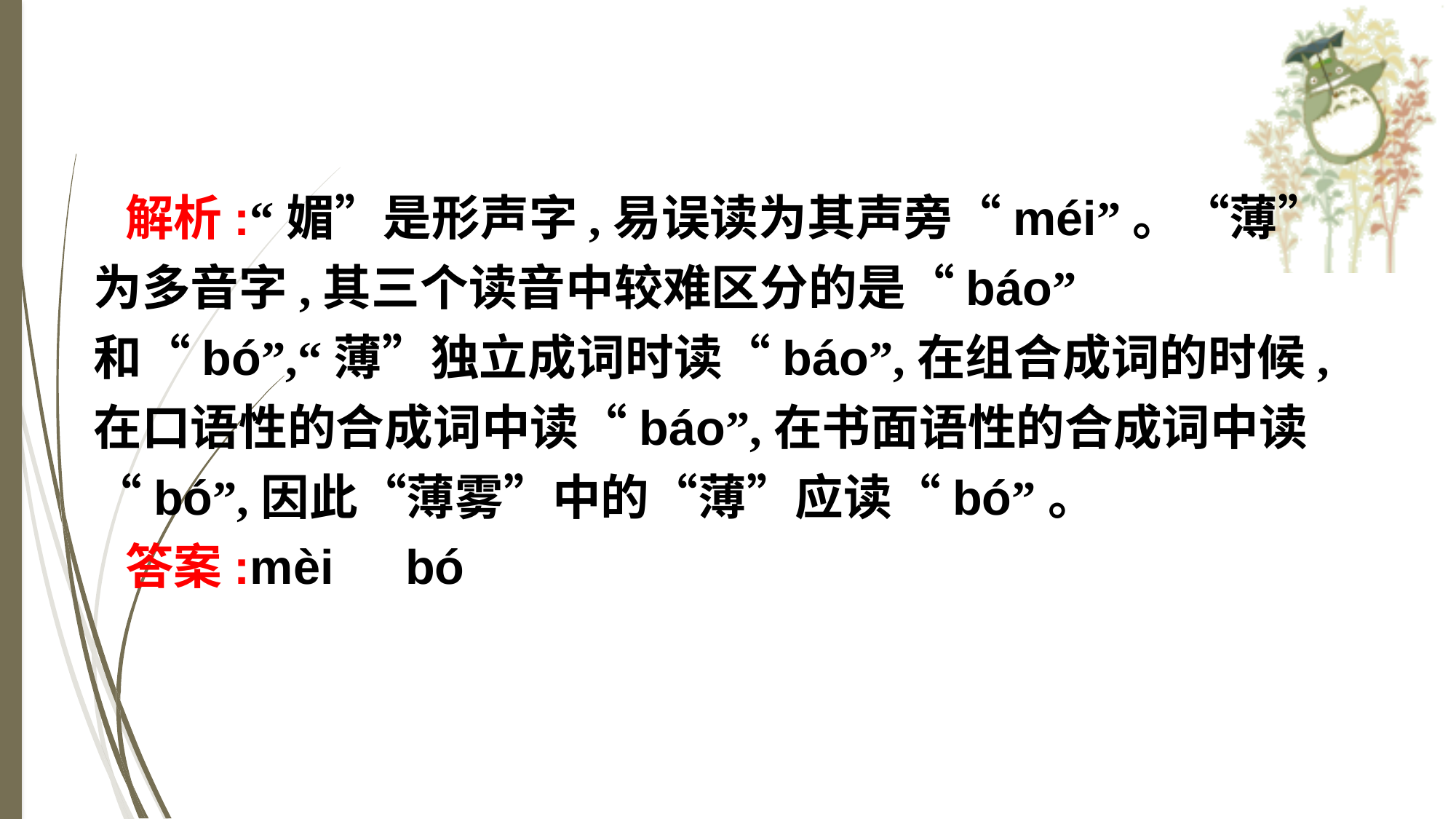

解析:“媚”是形声字,易误读为其声旁“méi”。“薄”为多音字,其三个读音中较难区分的是“báo” 和“bó”,“薄”独立成词时读“báo”,在组合成词的时候,在口语性的合成词中读“báo”,在书面语性的合成词中读“bó”,因此“薄雾”中的“薄”应读“bó”。
答案:mèi　bó